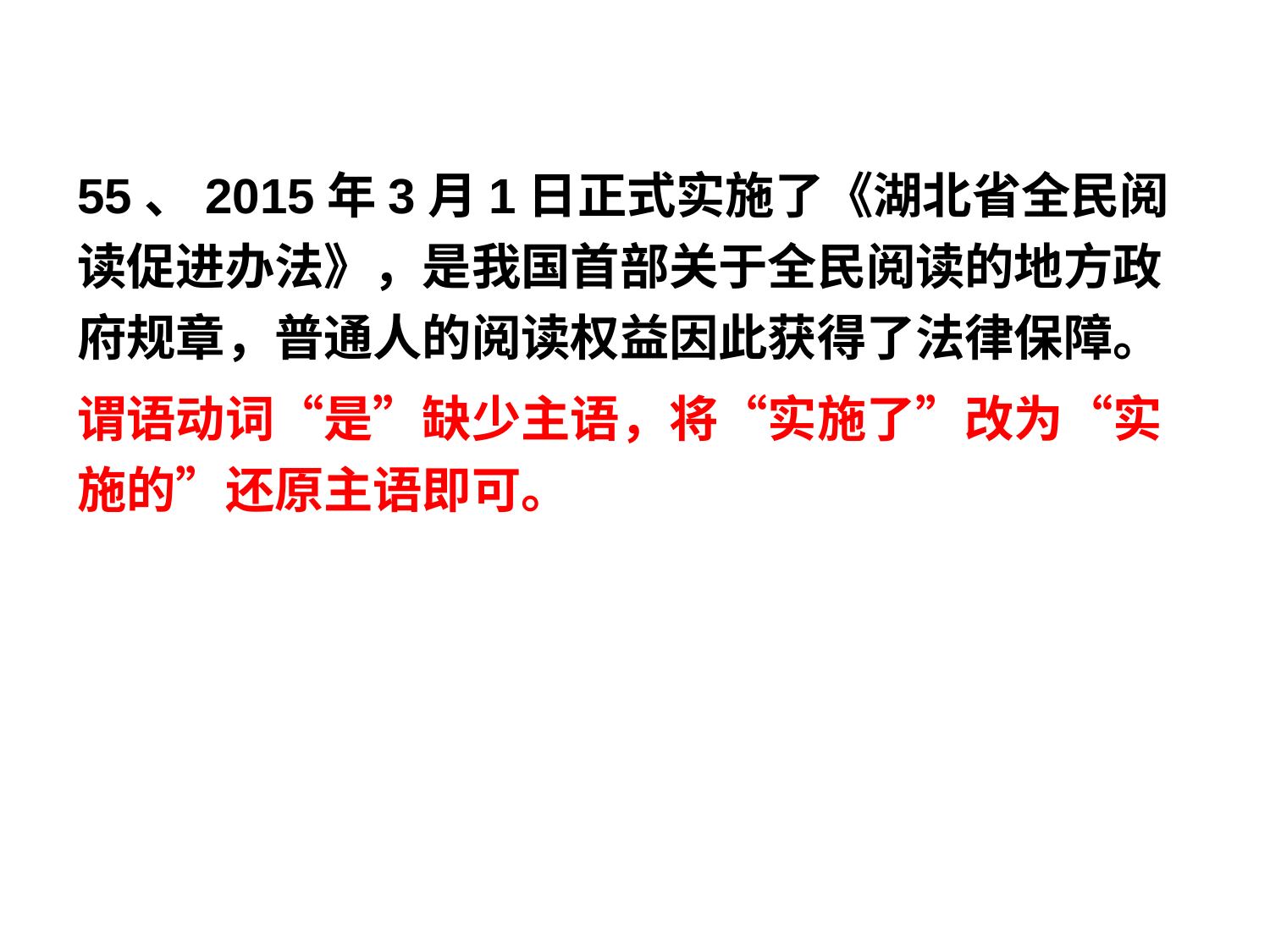

55、2015年3月1日正式实施了《湖北省全民阅读促进办法》，是我国首部关于全民阅读的地方政府规章，普通人的阅读权益因此获得了法律保障。
谓语动词“是”缺少主语，将“实施了”改为“实施的”还原主语即可。